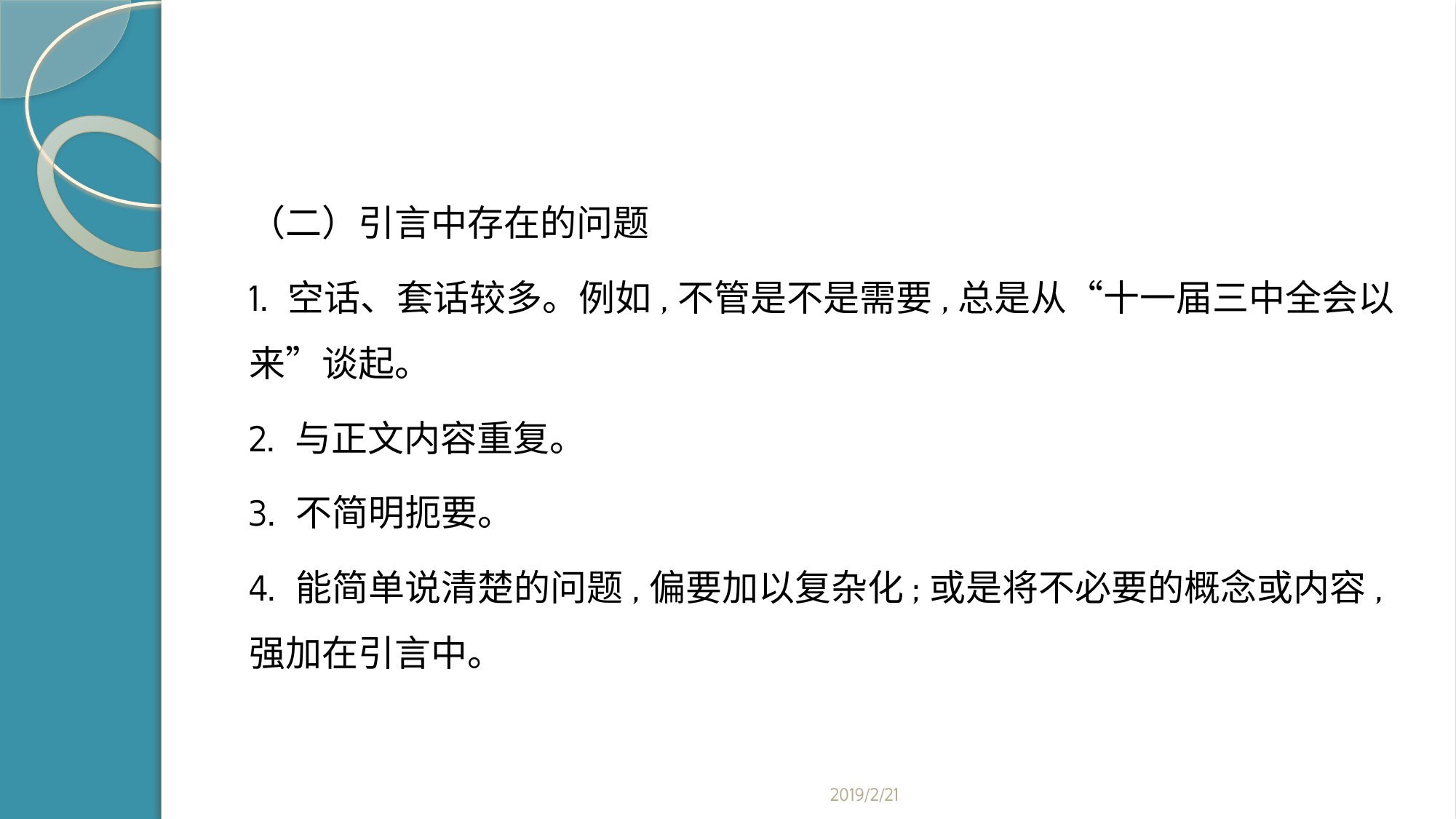

#
（二）引言中存在的问题
1. 空话、套话较多。例如,不管是不是需要,总是从“十一届三中全会以来”谈起。
2. 与正文内容重复。
3. 不简明扼要。
4. 能简单说清楚的问题,偏要加以复杂化;或是将不必要的概念或内容,强加在引言中。
2019/2/21